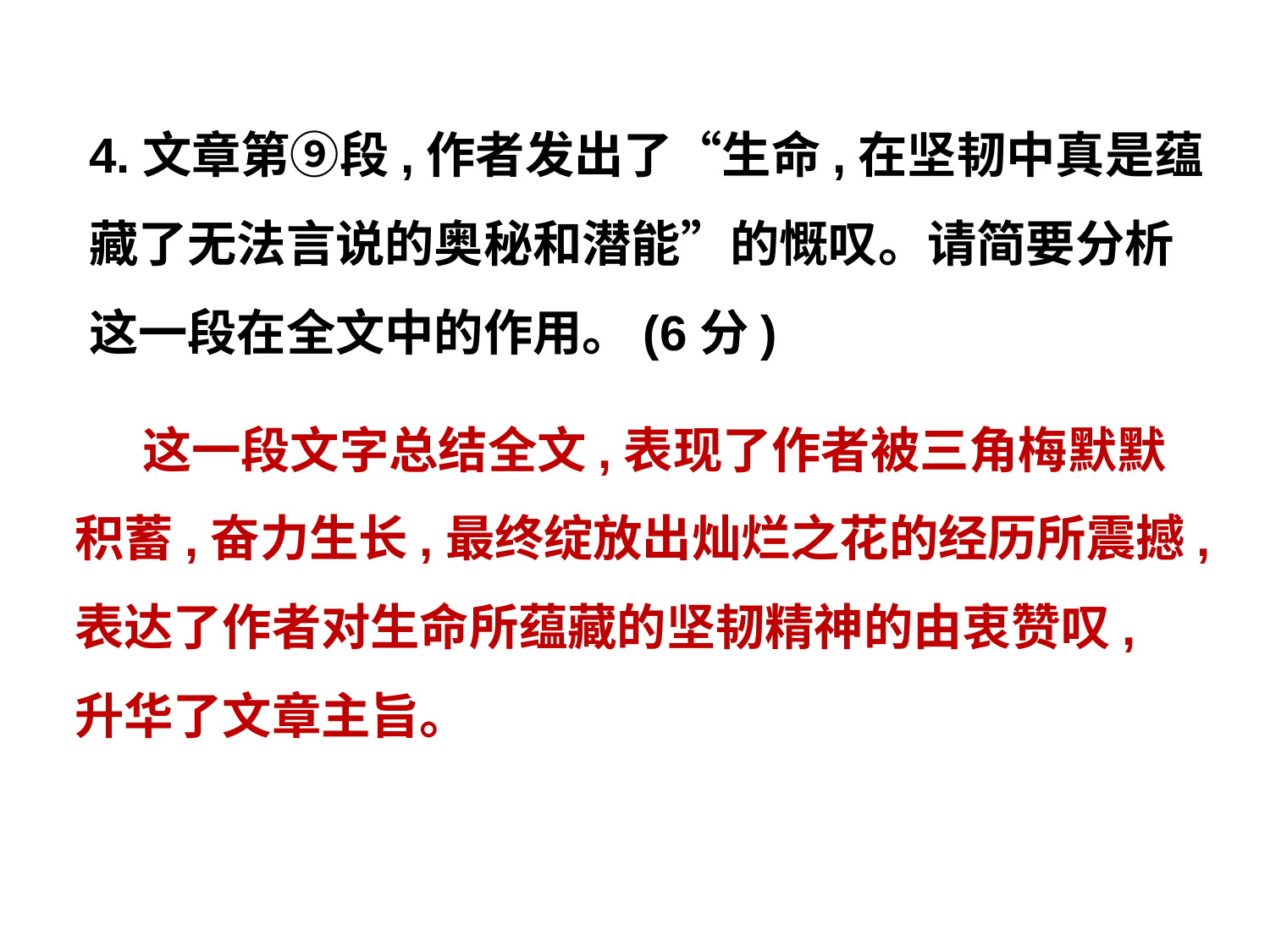

4.文章第⑨段,作者发出了“生命,在坚韧中真是蕴
藏了无法言说的奥秘和潜能”的慨叹。请简要分析
这一段在全文中的作用。(6分)
     这一段文字总结全文,表现了作者被三角梅默默
积蓄,奋力生长,最终绽放出灿烂之花的经历所震撼,
表达了作者对生命所蕴藏的坚韧精神的由衷赞叹,
升华了文章主旨。